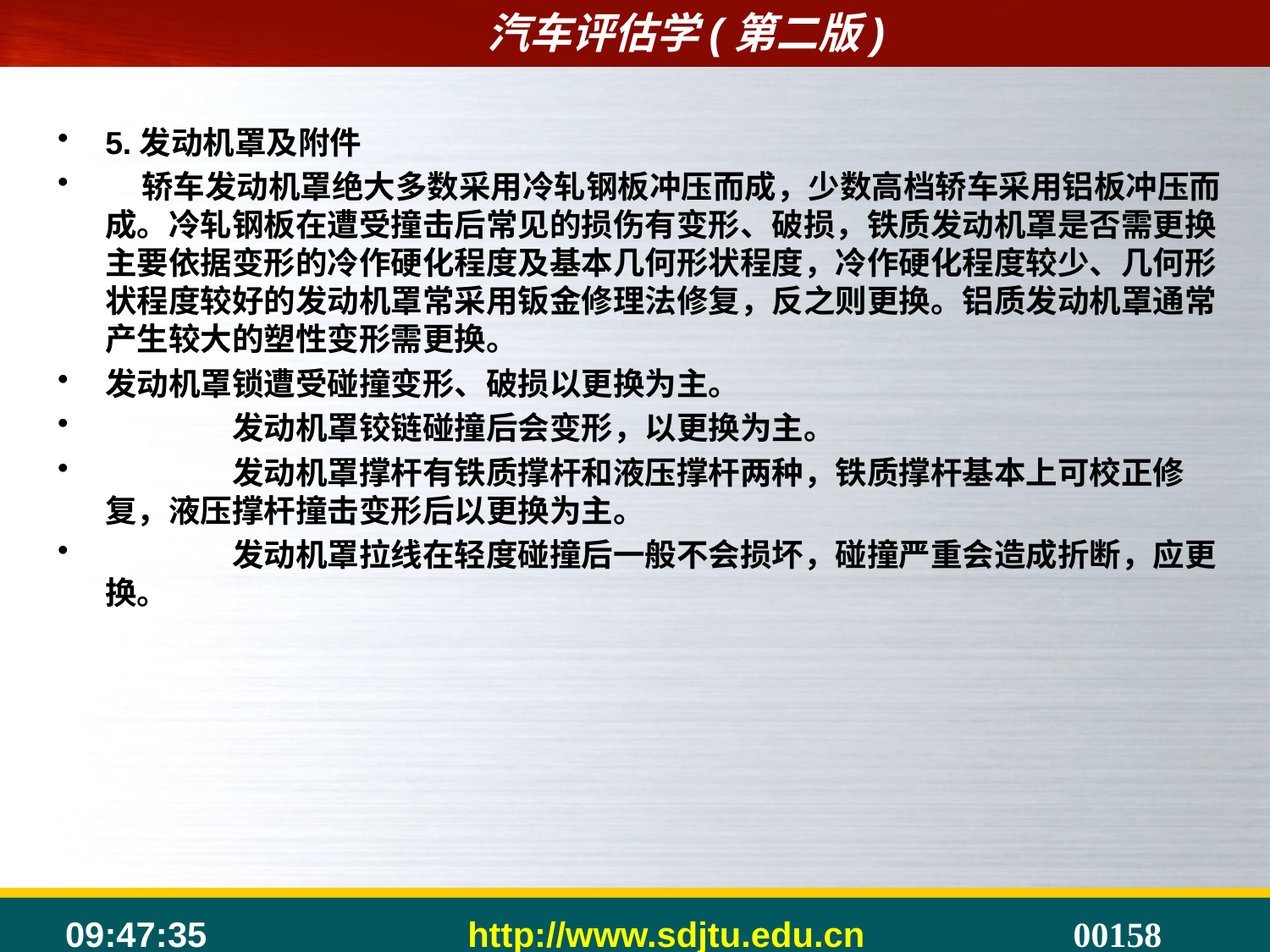

#
5.发动机罩及附件
    轿车发动机罩绝大多数采用冷轧钢板冲压而成，少数高档轿车采用铝板冲压而成。冷轧钢板在遭受撞击后常见的损伤有变形、破损，铁质发动机罩是否需更换主要依据变形的冷作硬化程度及基本几何形状程度，冷作硬化程度较少、几何形状程度较好的发动机罩常采用钣金修理法修复，反之则更换。铝质发动机罩通常产生较大的塑性变形需更换。
发动机罩锁遭受碰撞变形、破损以更换为主。
	发动机罩铰链碰撞后会变形，以更换为主。
	发动机罩撑杆有铁质撑杆和液压撑杆两种，铁质撑杆基本上可校正修复，液压撑杆撞击变形后以更换为主。
	发动机罩拉线在轻度碰撞后一般不会损坏，碰撞严重会造成折断，应更换。